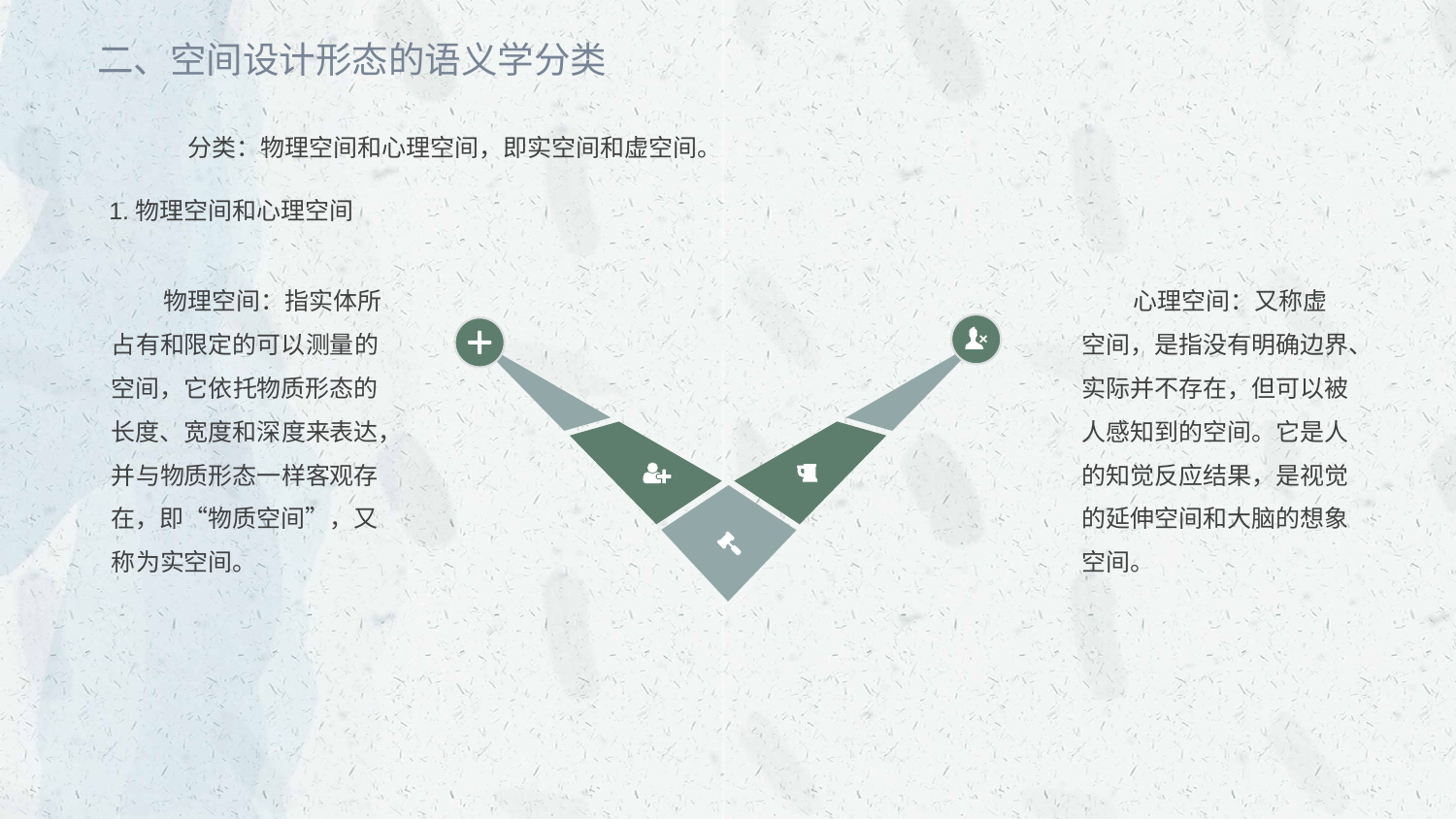

二、空间设计形态的语义学分类
分类：物理空间和心理空间，即实空间和虚空间。
1.物理空间和心理空间
物理空间：指实体所占有和限定的可以测量的空间，它依托物质形态的长度、宽度和深度来表达，并与物质形态一样客观存在，即“物质空间”，又称为实空间。
心理空间：又称虚空间，是指没有明确边界、实际并不存在，但可以被人感知到的空间。它是人的知觉反应结果，是视觉的延伸空间和大脑的想象空间。